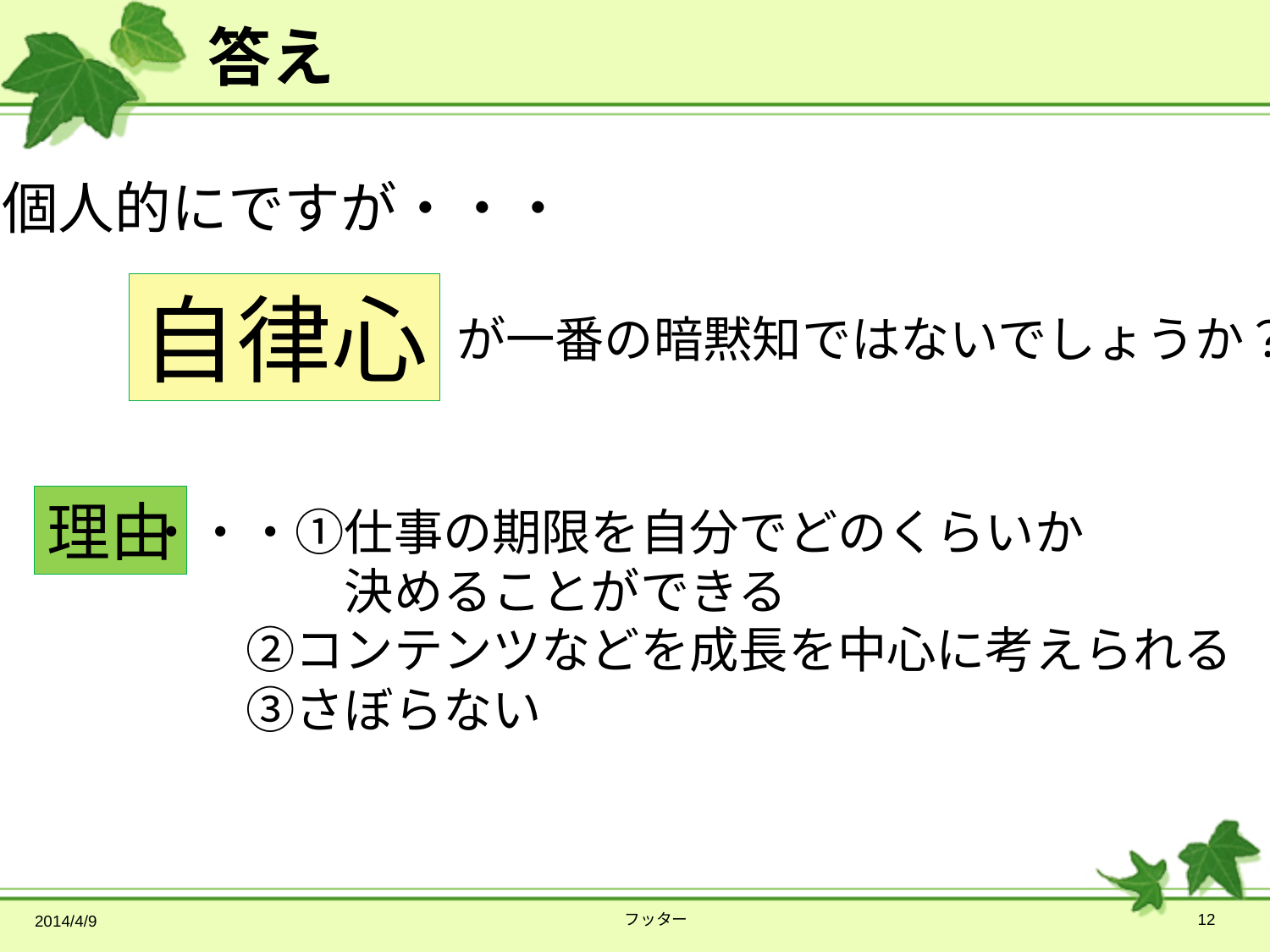

# 答え
個人的にですが・・・
自律心
が一番の暗黙知ではないでしょうか？
理由
・・・①仕事の期限を自分でどのくらいか
　　　　決めることができる
　　②コンテンツなどを成長を中心に考えられる
　　③さぼらない
2014/4/9
フッター
12